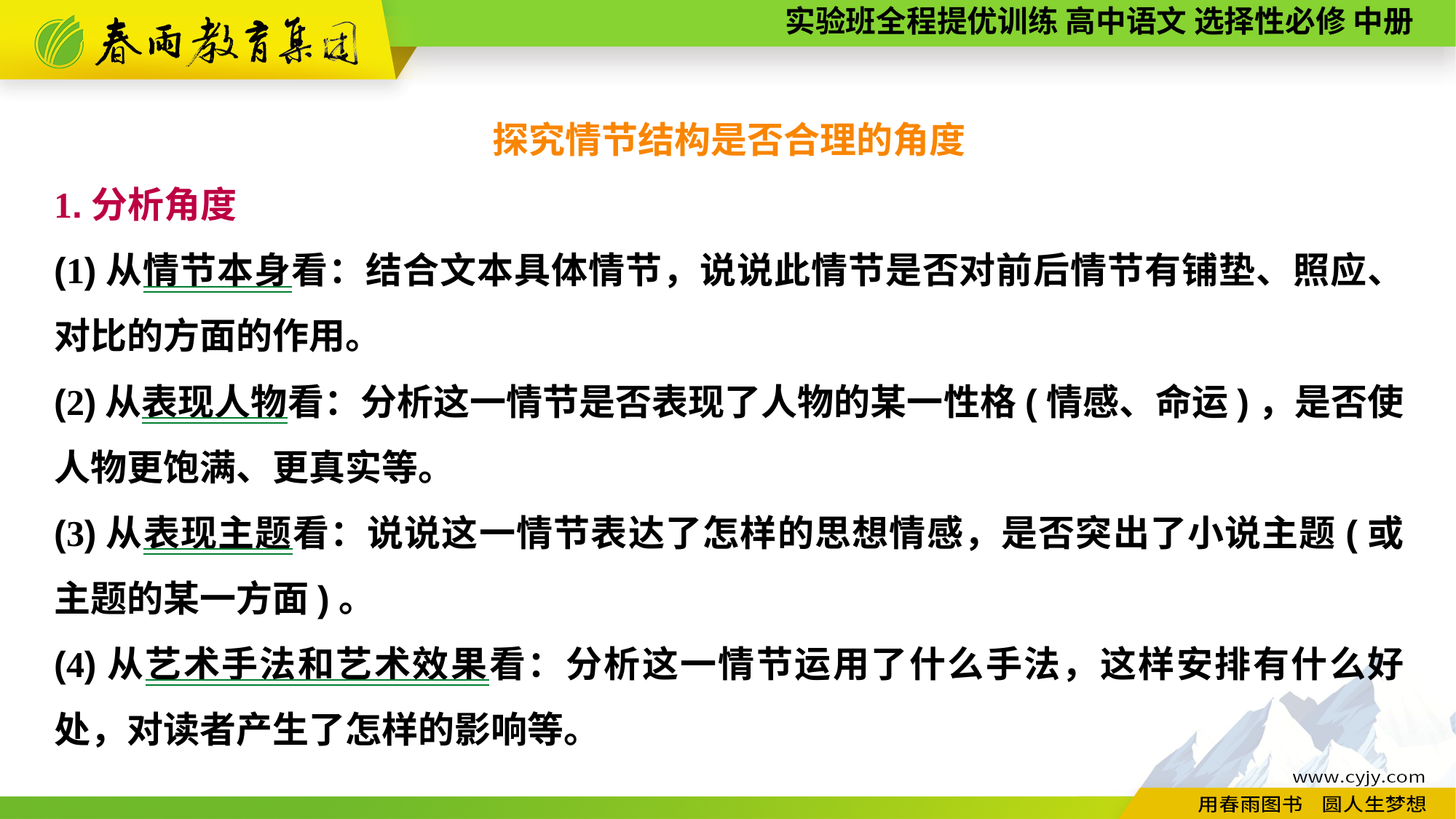

探究情节结构是否合理的角度
1.分析角度
(1)从情节本身看：结合文本具体情节，说说此情节是否对前后情节有铺垫、照应、对比的方面的作用。
(2)从表现人物看：分析这一情节是否表现了人物的某一性格(情感、命运)，是否使人物更饱满、更真实等。
(3)从表现主题看：说说这一情节表达了怎样的思想情感，是否突出了小说主题(或主题的某一方面)。
(4)从艺术手法和艺术效果看：分析这一情节运用了什么手法，这样安排有什么好处，对读者产生了怎样的影响等。